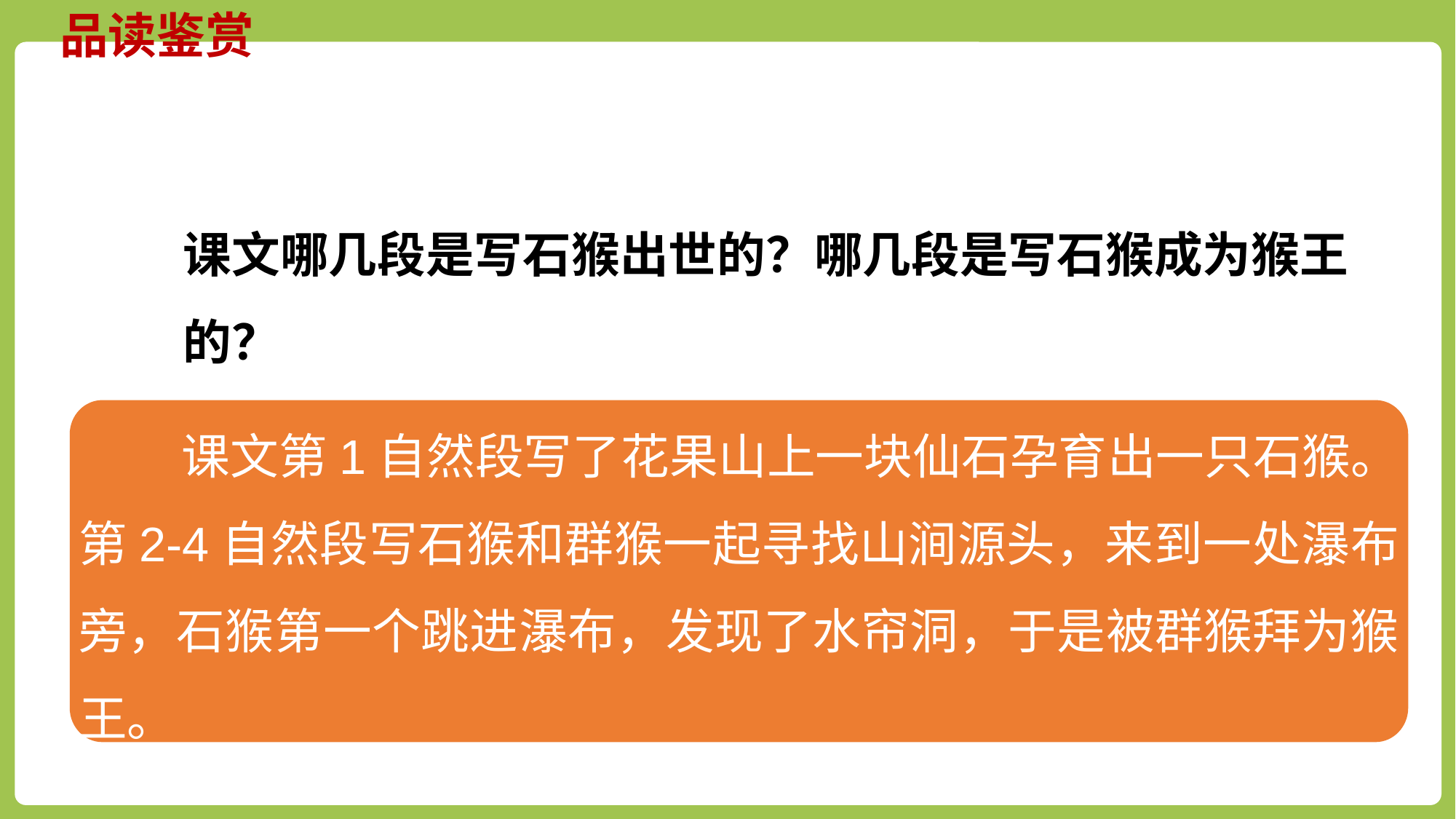

品读鉴赏
课文哪几段是写石猴出世的？哪几段是写石猴成为猴王的？
    课文第1自然段写了花果山上一块仙石孕育出一只石猴。第2-4自然段写石猴和群猴一起寻找山涧源头，来到一处瀑布旁，石猴第一个跳进瀑布，发现了水帘洞，于是被群猴拜为猴王。